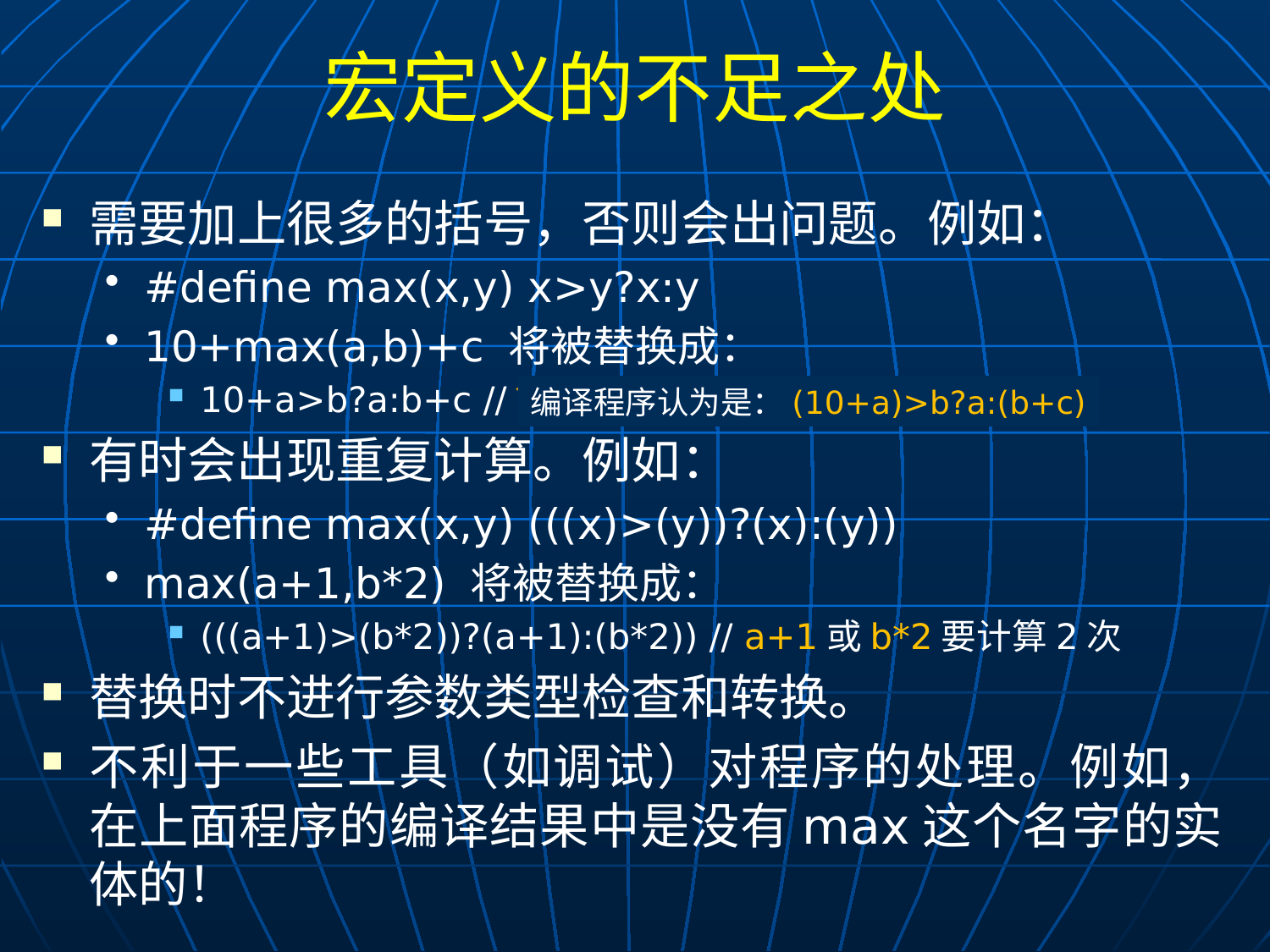

# 宏定义的不足之处
需要加上很多的括号，否则会出问题。例如：
#define max(x,y) x>y?x:y
10+max(a,b)+c 将被替换成：
10+a>b?a:b+c //？
有时会出现重复计算。例如：
#define max(x,y) (((x)>(y))?(x):(y))
max(a+1,b*2) 将被替换成：
(((a+1)>(b*2))?(a+1):(b*2)) // a+1或b*2要计算2次
替换时不进行参数类型检查和转换。
不利于一些工具（如调试）对程序的处理。例如，在上面程序的编译结果中是没有max这个名字的实体的！
编译程序认为是：(10+a)>b?a:(b+c)